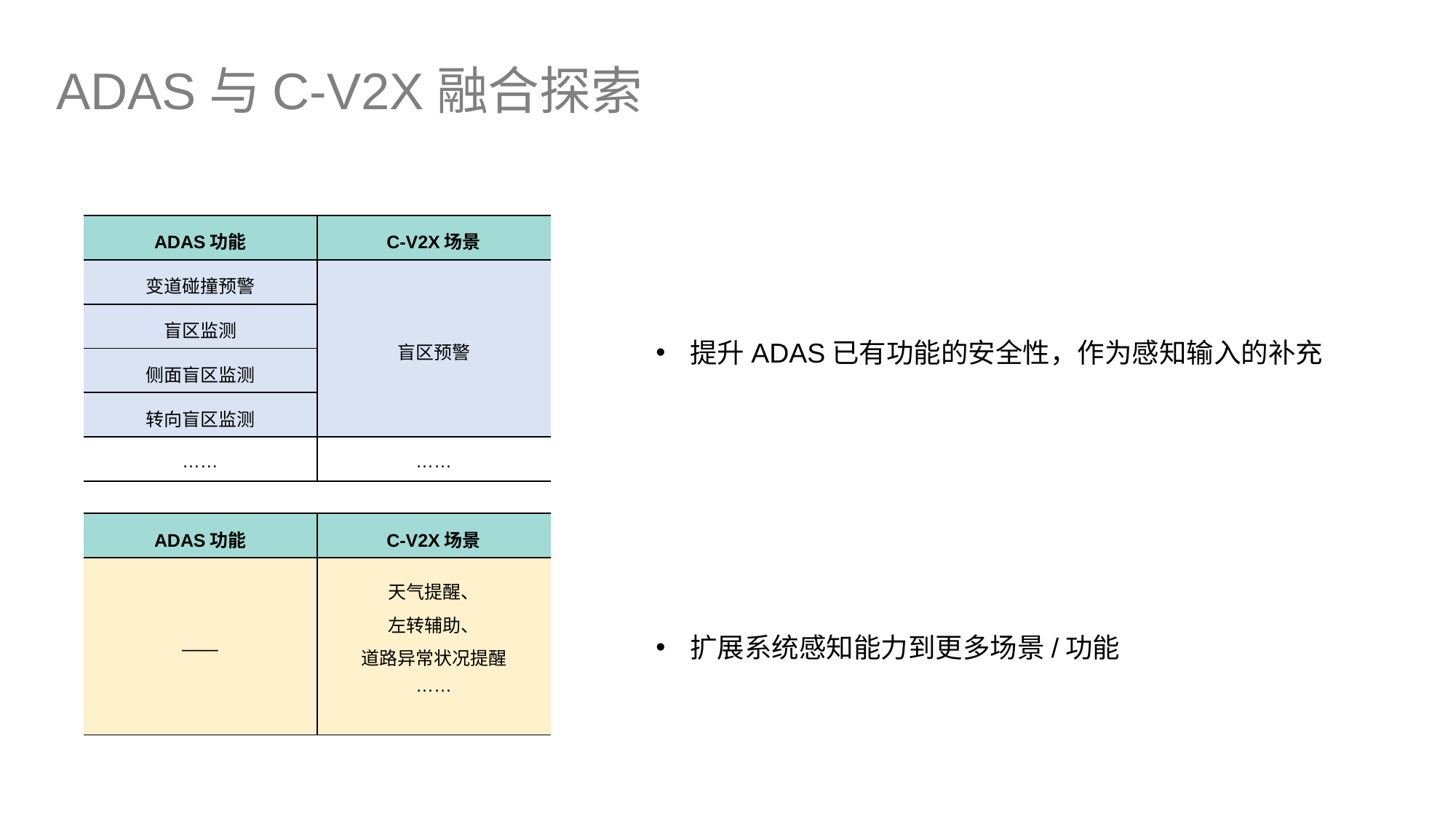

# ADAS与C-V2X融合探索
| ADAS功能 | C-V2X场景 |
| --- | --- |
| 变道碰撞预警 | 盲区预警 |
| 盲区监测 |  |
| 侧面盲区监测 |  |
| 转向盲区监测 |  |
| …… | …… |
提升ADAS已有功能的安全性，作为感知输入的补充

扩展系统感知能力到更多场景/功能
| ADAS功能 | C-V2X场景 |
| --- | --- |
| —— | 天气提醒、 左转辅助、 道路异常状况提醒 …… |